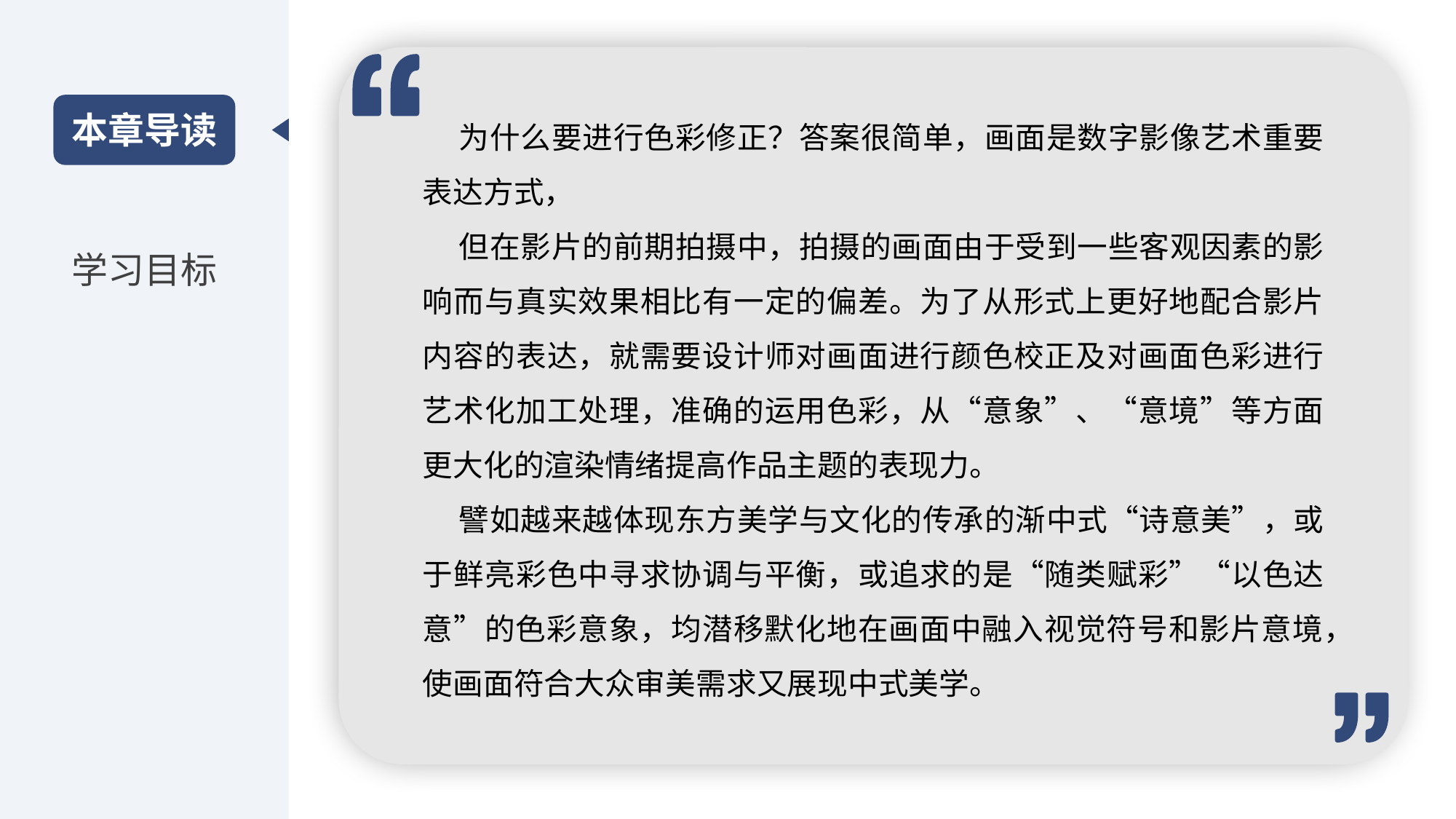

为什么要进行色彩修正？答案很简单，画面是数字影像艺术重要表达方式，
但在影片的前期拍摄中，拍摄的画面由于受到一些客观因素的影响而与真实效果相比有一定的偏差。为了从形式上更好地配合影片内容的表达，就需要设计师对画面进行颜色校正及对画面色彩进行艺术化加工处理，准确的运用色彩，从“意象”、“意境”等方面更大化的渲染情绪提高作品主题的表现力。
譬如越来越体现东方美学与文化的传承的渐中式“诗意美”，或于鲜亮彩色中寻求协调与平衡，或追求的是“随类赋彩”“以色达意”的色彩意象，均潜移默化地在画面中融入视觉符号和影片意境，使画面符合大众审美需求又展现中式美学。

本章导读

学习目标